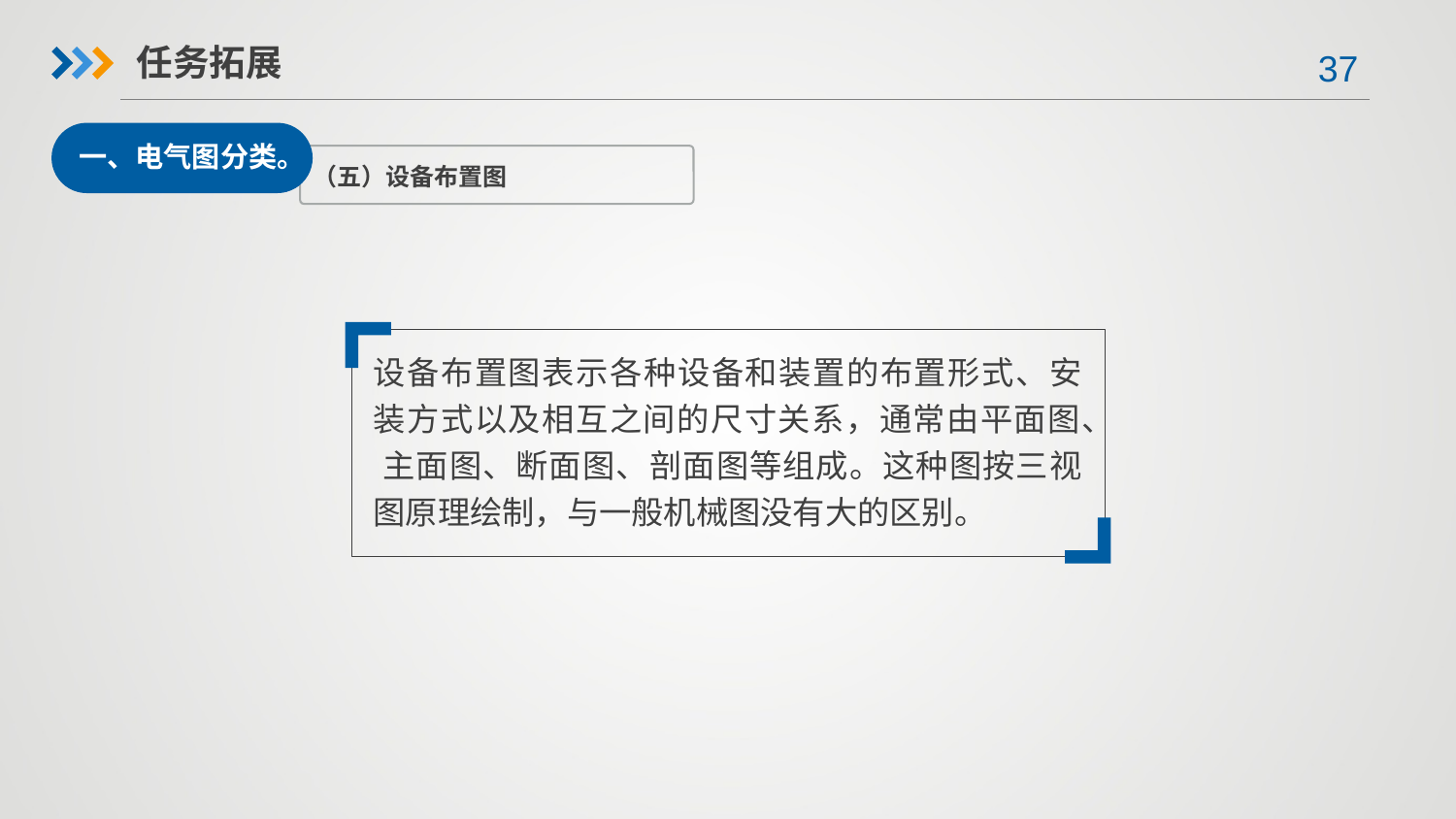

任务拓展

一、电气图分类。

（五）设备布置图

设备布置图表示各种设备和装置的布置形式、安装方式以及相互之间的尺寸关系，通常由平面图、 主面图、断面图、剖面图等组成。这种图按三视图原理绘制，与一般机械图没有大的区别。